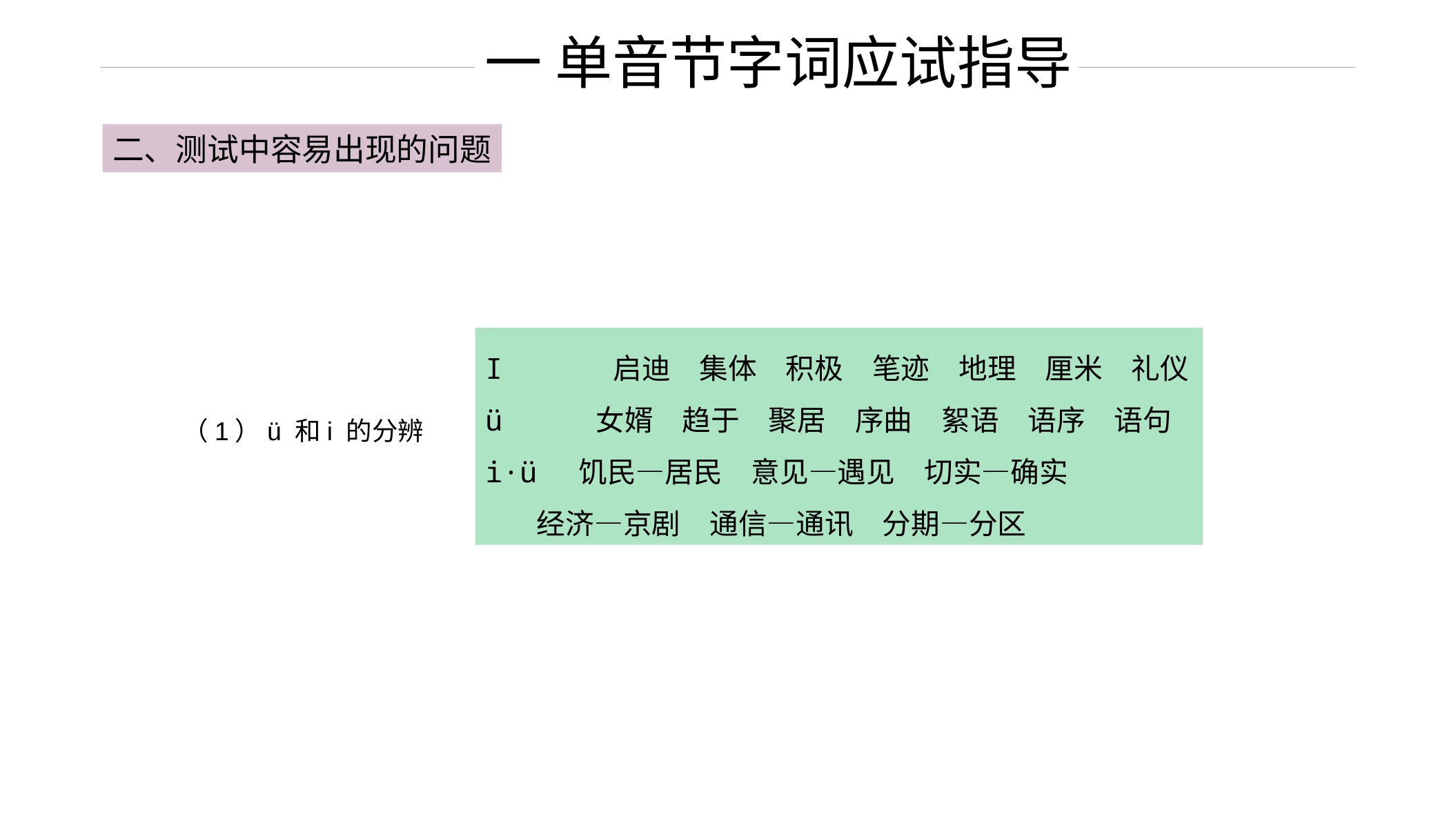

一 单音节字词应试指导
二、测试中容易出现的问题
I      启迪　集体　积极　笔迹　地理　厘米　礼仪
ü     女婿　趋于　聚居　序曲　絮语　语序　语句
i·ü  饥民—居民　意见—遇见　切实—确实
       经济—京剧　通信—通讯　分期—分区
（1）ü 和i 的分辨